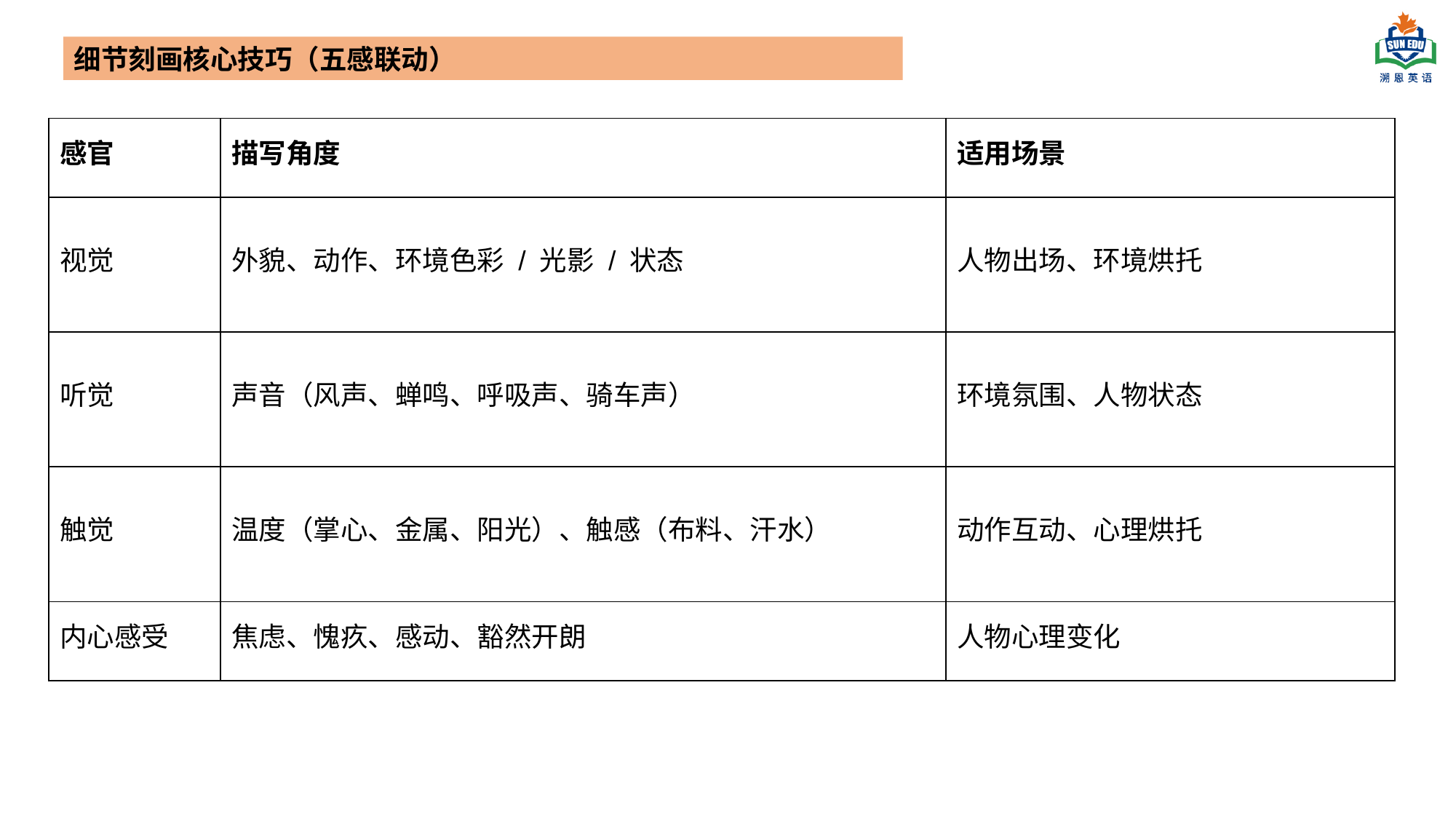

细节刻画核心技巧（五感联动）
| 感官 | 描写角度 | 适用场景 |
| --- | --- | --- |
| 视觉 | 外貌、动作、环境色彩 / 光影 / 状态 | 人物出场、环境烘托 |
| 听觉 | 声音（风声、蝉鸣、呼吸声、骑车声） | 环境氛围、人物状态 |
| 触觉 | 温度（掌心、金属、阳光）、触感（布料、汗水） | 动作互动、心理烘托 |
| 内心感受 | 焦虑、愧疚、感动、豁然开朗 | 人物心理变化 |